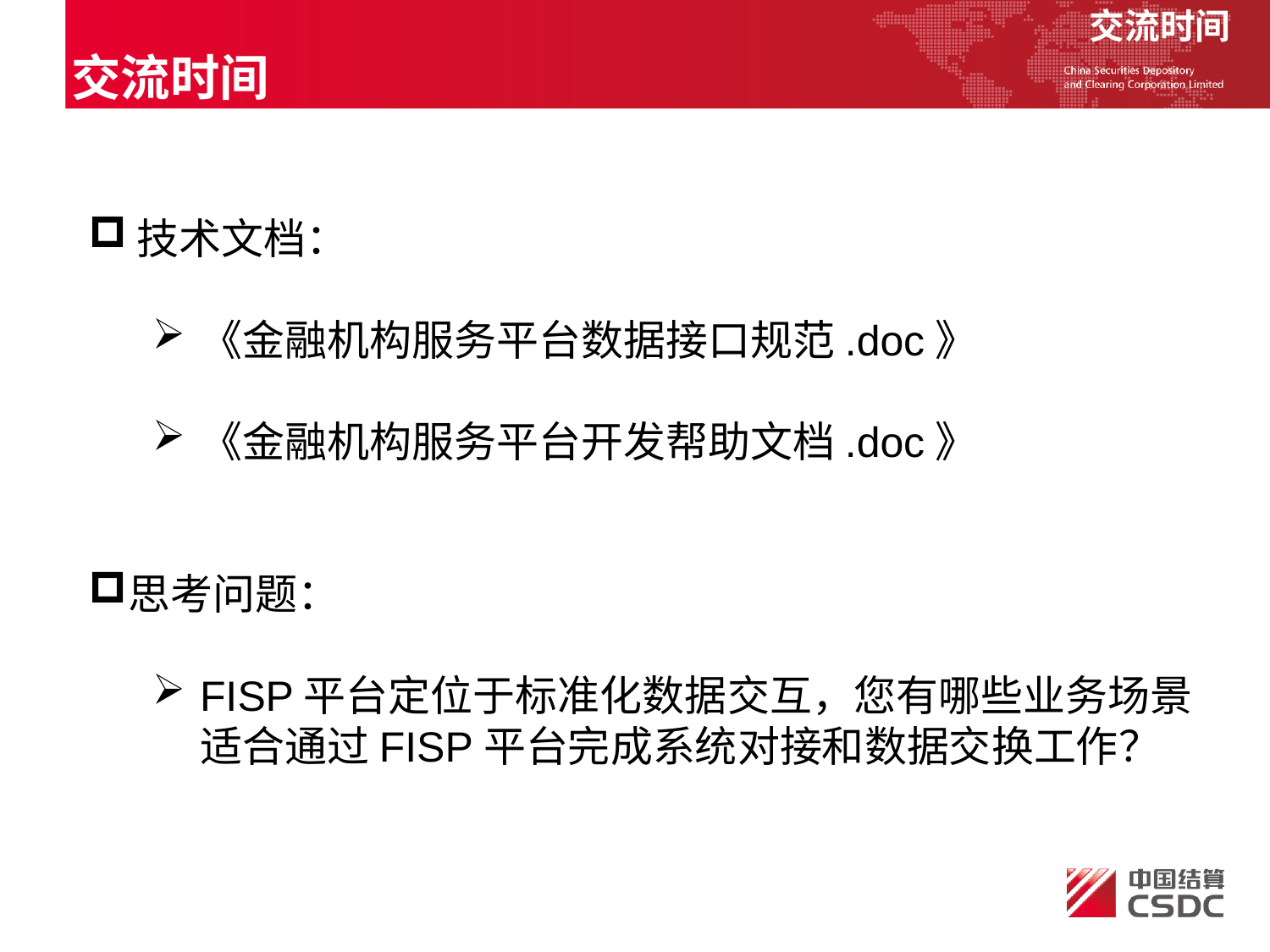

交流时间
交流时间
技术文档：

《金融机构服务平台数据接口规范.doc》

《金融机构服务平台开发帮助文档.doc》

思考问题：

FISP平台定位于标准化数据交互，您有哪些业务场景适合通过FISP平台完成系统对接和数据交换工作？